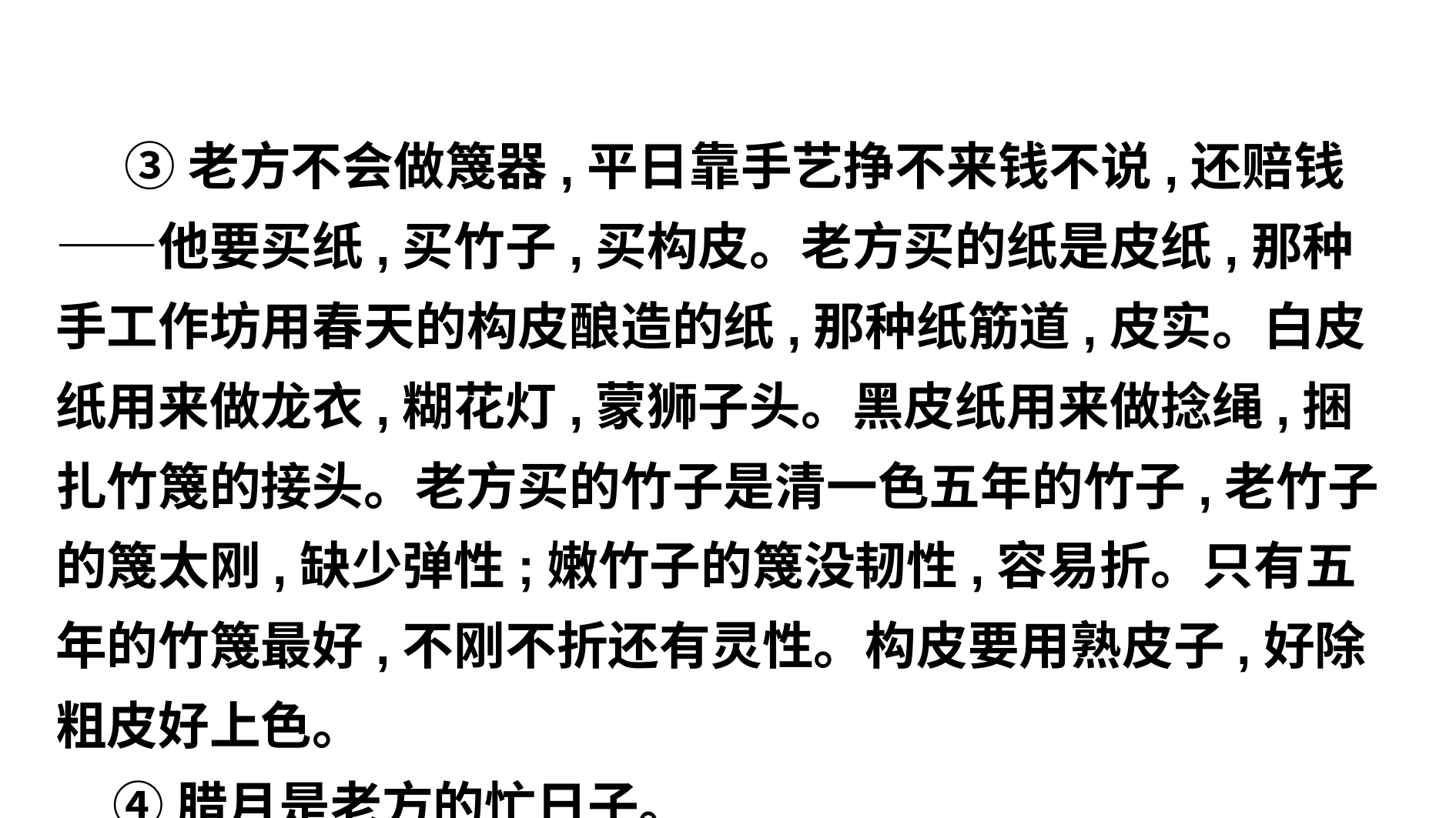

③老方不会做篾器,平日靠手艺挣不来钱不说,还赔钱——他要买纸,买竹子,买构皮。老方买的纸是皮纸,那种手工作坊用春天的构皮酿造的纸,那种纸筋道,皮实。白皮纸用来做龙衣,糊花灯,蒙狮子头。黑皮纸用来做捻绳,捆扎竹篾的接头。老方买的竹子是清一色五年的竹子,老竹子的篾太刚,缺少弹性;嫩竹子的篾没韧性,容易折。只有五年的竹篾最好,不刚不折还有灵性。构皮要用熟皮子,好除粗皮好上色。
  ④腊月是老方的忙日子。